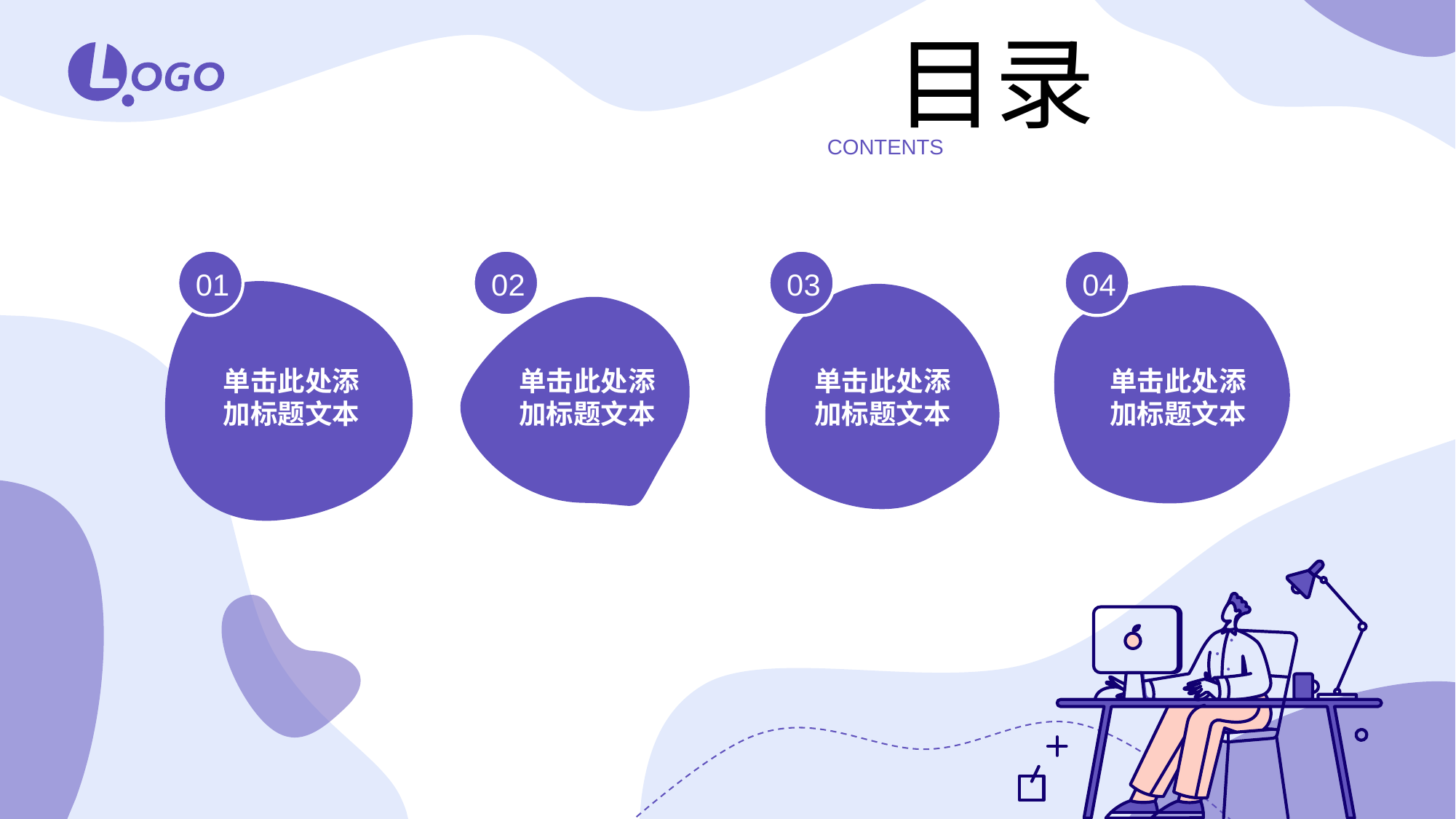

目录

CONTENTS

01
02
03
04

单击此处添加标题文本
单击此处添加标题文本
单击此处添加标题文本
单击此处添加标题文本